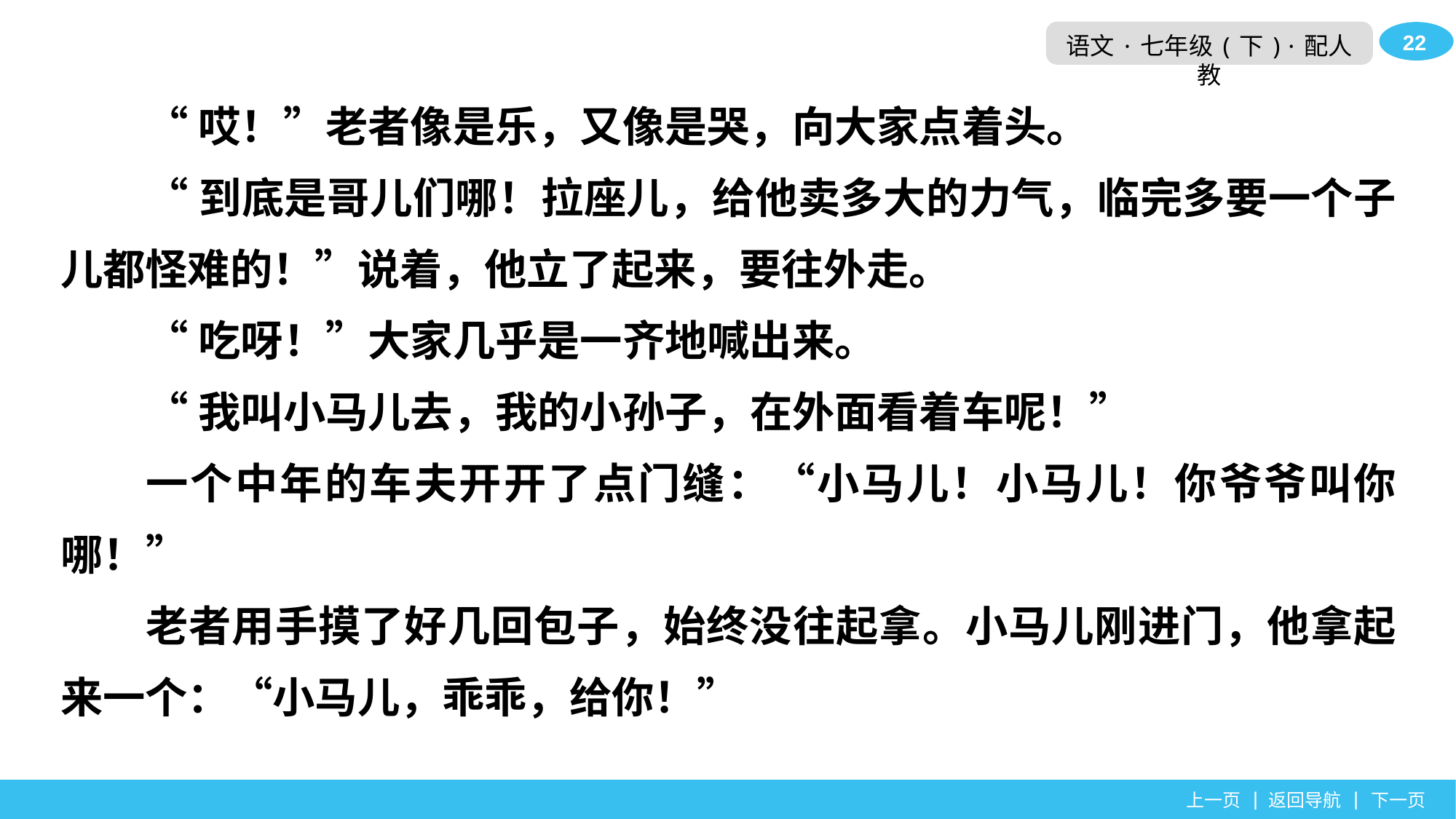

“哎！”老者像是乐，又像是哭，向大家点着头。
“到底是哥儿们哪！拉座儿，给他卖多大的力气，临完多要一个子儿都怪难的！”说着，他立了起来，要往外走。
“吃呀！”大家几乎是一齐地喊出来。
“我叫小马儿去，我的小孙子，在外面看着车呢！”
一个中年的车夫开开了点门缝：“小马儿！小马儿！你爷爷叫你哪！”
老者用手摸了好几回包子，始终没往起拿。小马儿刚进门，他拿起来一个：“小马儿，乖乖，给你！”